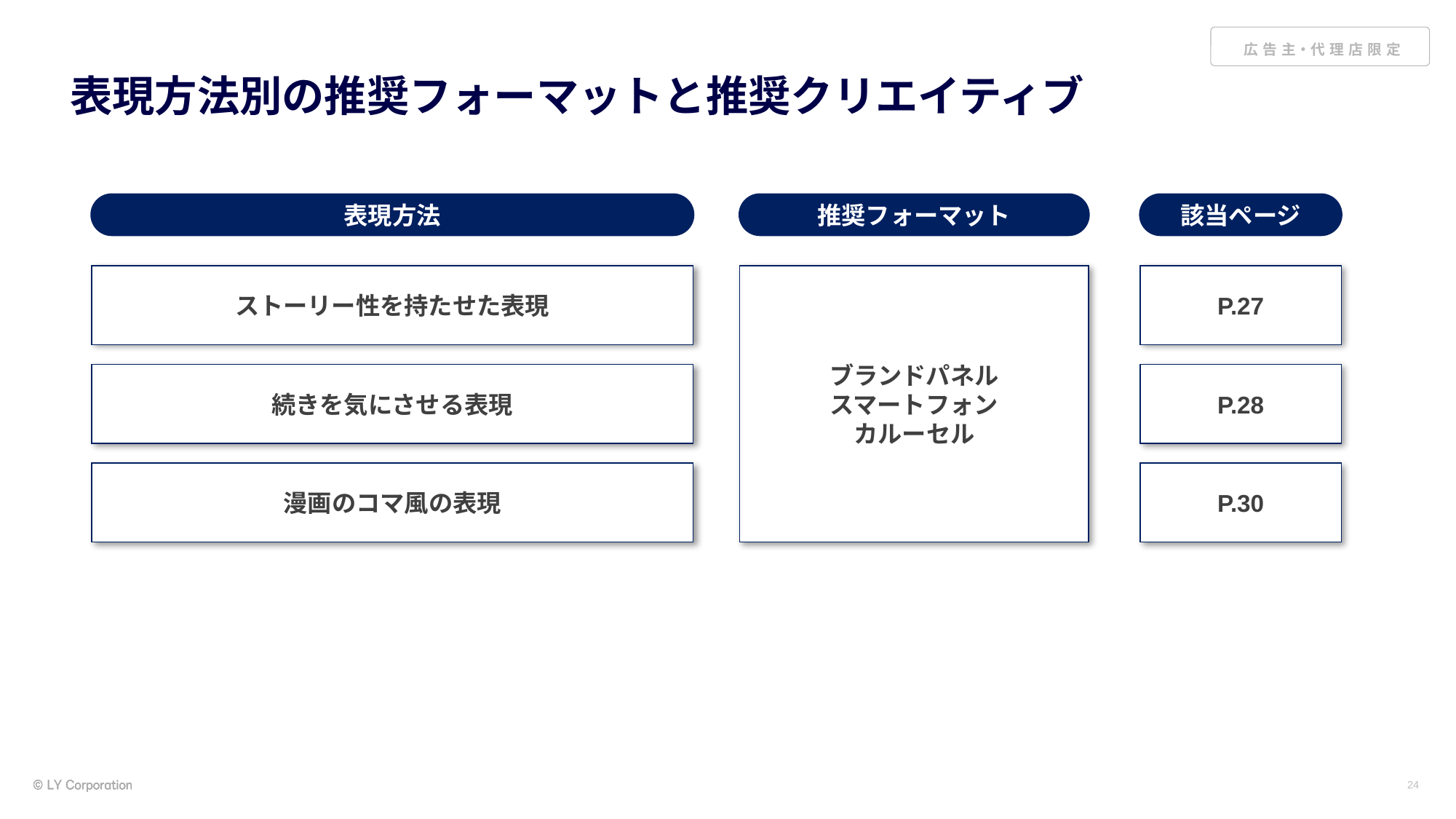

# 表現方法別の推奨フォーマットと推奨クリエイティブ
表現方法
推奨フォーマット
該当ページ
ストーリー性を持たせた表現
P.27
ブランドパネル
スマートフォン
カルーセル
続きを気にさせる表現
P.28
漫画のコマ風の表現
P.30